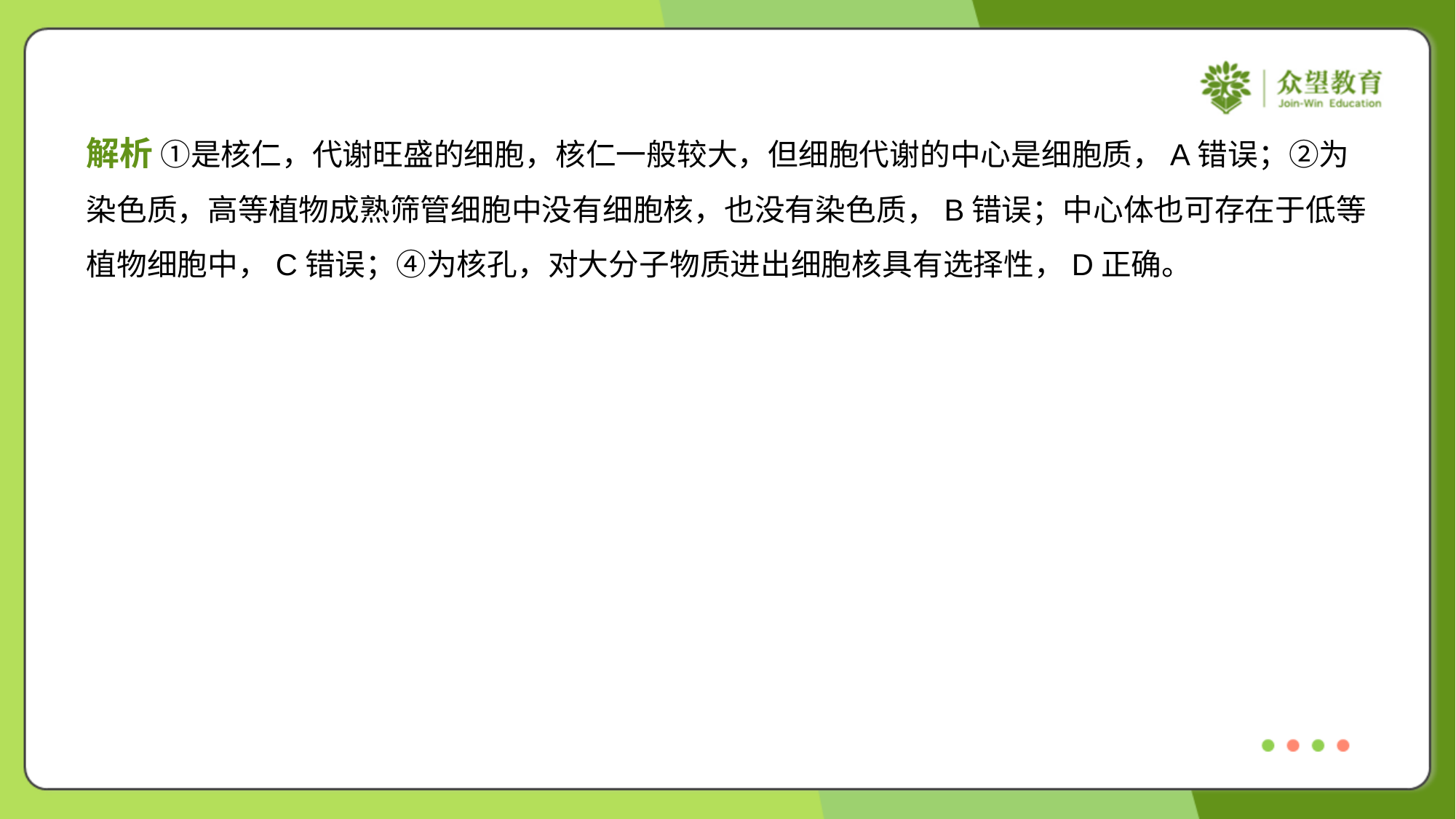

解析 ①是核仁，代谢旺盛的细胞，核仁一般较大，但细胞代谢的中心是细胞质，A错误；②为
染色质，高等植物成熟筛管细胞中没有细胞核，也没有染色质，B错误；中心体也可存在于低等
植物细胞中，C错误；④为核孔，对大分子物质进出细胞核具有选择性，D正确。